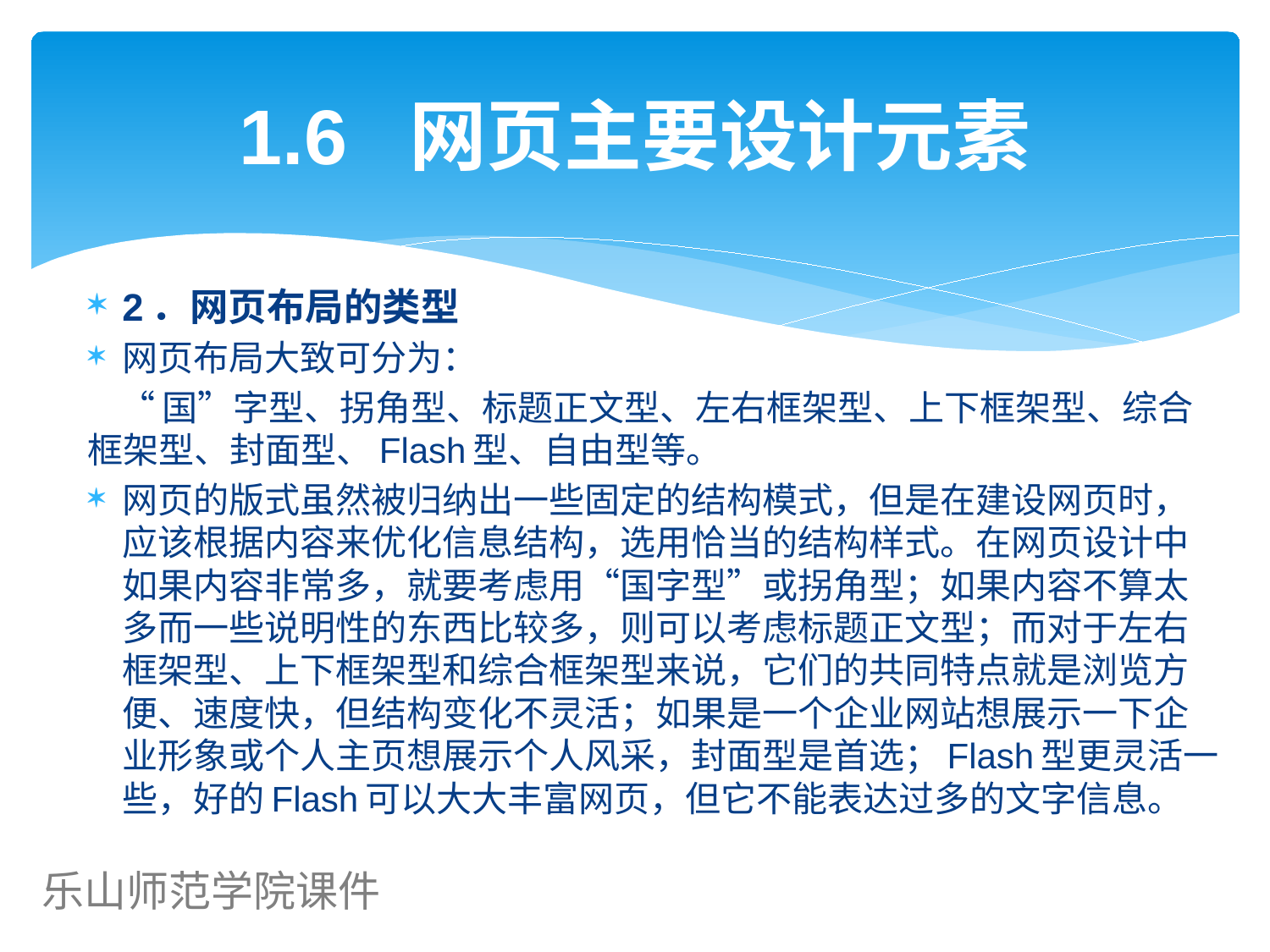

# 1.6  网页主要设计元素
2．网页布局的类型
网页布局大致可分为：
    “国”字型、拐角型、标题正文型、左右框架型、上下框架型、综合框架型、封面型、Flash型、自由型等。
网页的版式虽然被归纳出一些固定的结构模式，但是在建设网页时，应该根据内容来优化信息结构，选用恰当的结构样式。在网页设计中如果内容非常多，就要考虑用“国字型”或拐角型；如果内容不算太多而一些说明性的东西比较多，则可以考虑标题正文型；而对于左右框架型、上下框架型和综合框架型来说，它们的共同特点就是浏览方便、速度快，但结构变化不灵活；如果是一个企业网站想展示一下企业形象或个人主页想展示个人风采，封面型是首选；Flash型更灵活一些，好的Flash可以大大丰富网页，但它不能表达过多的文字信息。